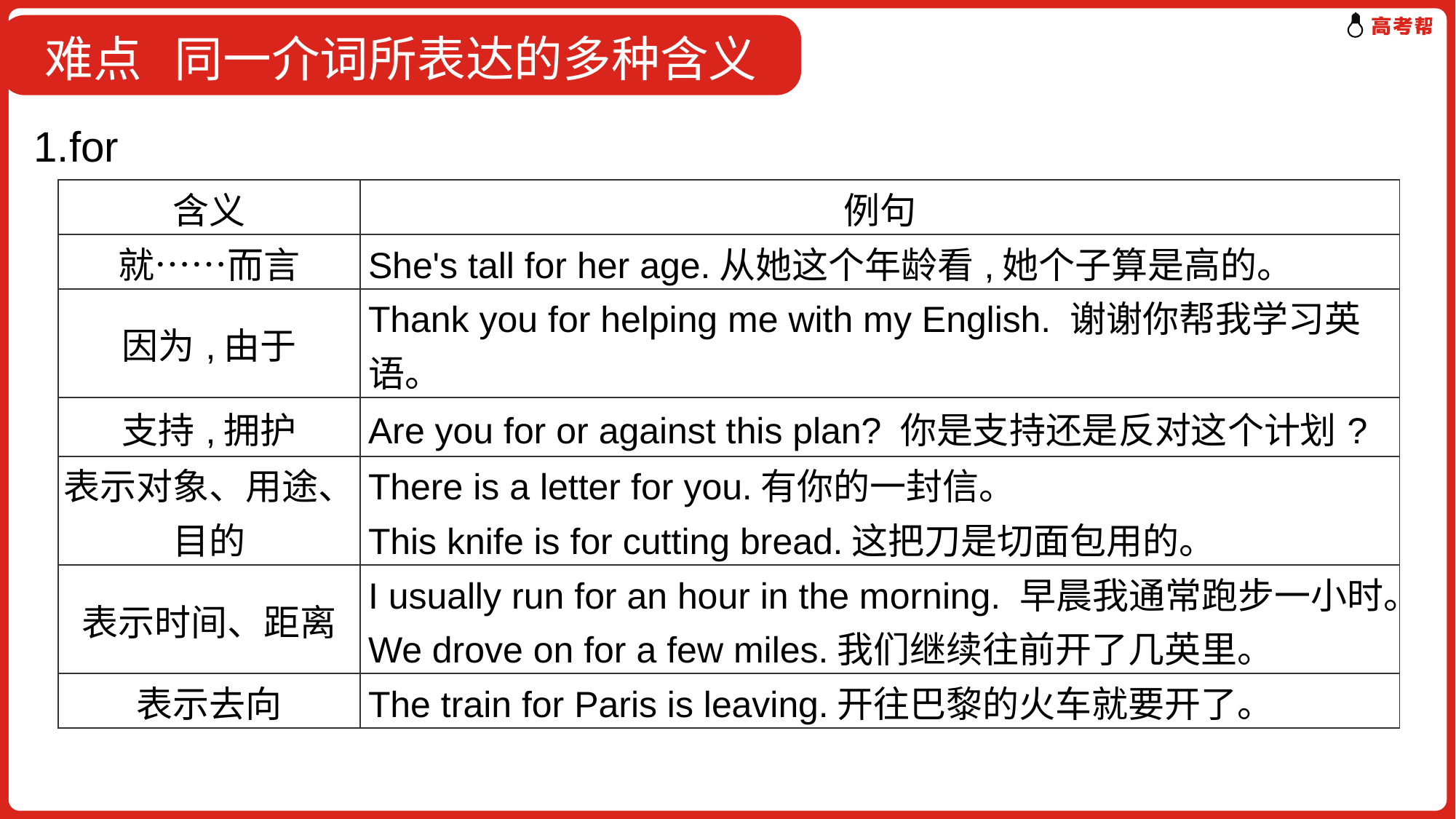

难点   同一介词所表达的多种含义

1.for

| 含义 | 例句 |
| --- | --- |
| 就……而言 | She's tall for her age.从她这个年龄看,她个子算是高的。 |
| 因为,由于 | Thank you for helping me with my English. 谢谢你帮我学习英语。 |
| 支持,拥护 | Are you for or against this plan? 你是支持还是反对这个计划? |
| 表示对象、用途、目的 | There is a letter for you.有你的一封信。 This knife is for cutting bread.这把刀是切面包用的。 |
| 表示时间、距离 | I usually run for an hour in the morning. 早晨我通常跑步一小时。 We drove on for a few miles.我们继续往前开了几英里。 |
| 表示去向 | The train for Paris is leaving.开往巴黎的火车就要开了。 |